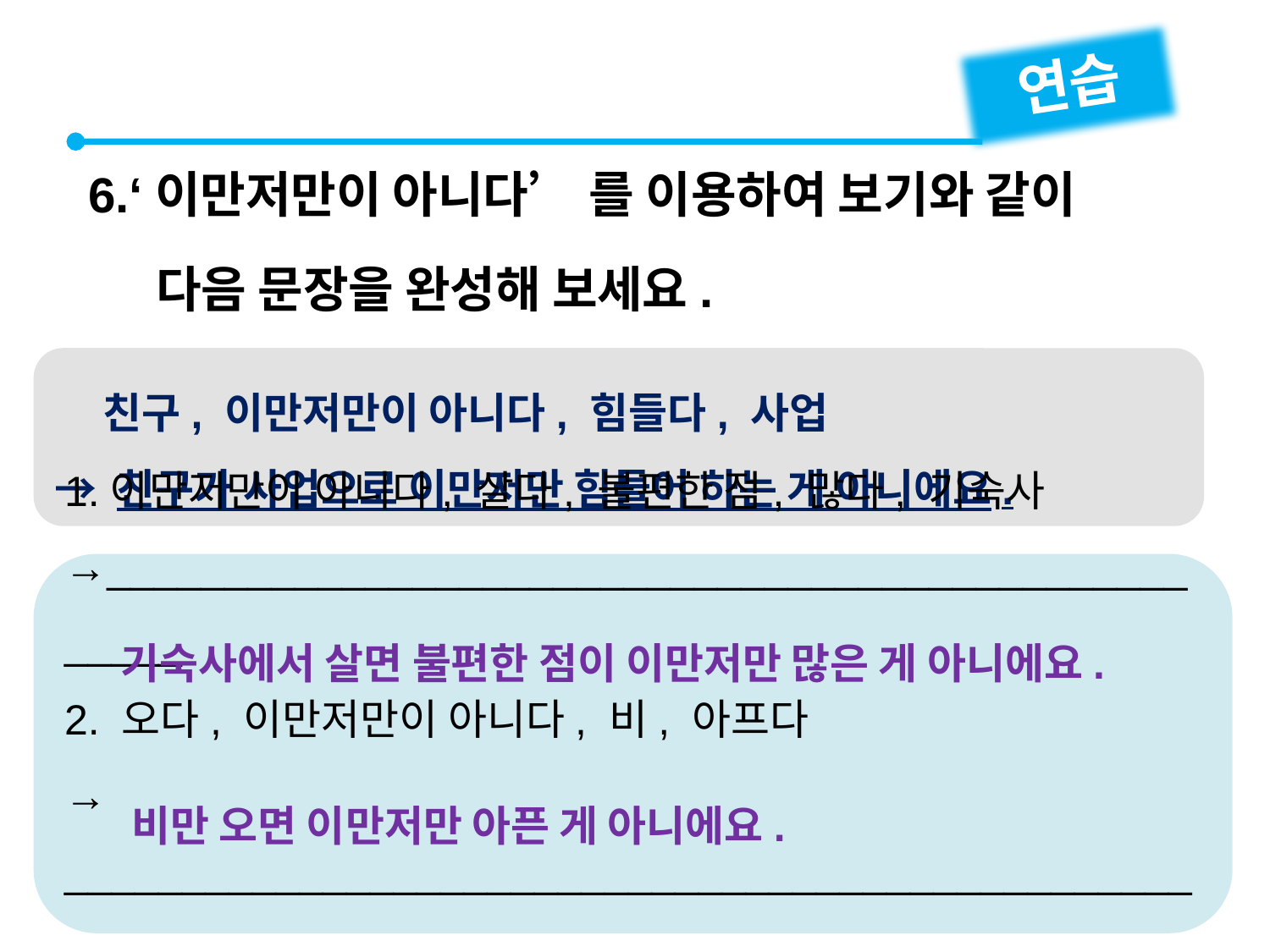

연습
6.‘이만저만이 아니다’ 를 이용하여 보기와 같이
     다음 문장을 완성해 보세요.
    친구, 이만저만이 아니다, 힘들다, 사업
→ 친구가 사업으로 이만저만 힘들어 하는 게 아니에요.
1.이만저만이 아니다, 살다, 불편한 점, 많다, 기숙사
→___________________________________________________
2. 오다, 이만저만이 아니다, 비, 아프다
→ ___________________________________________________

기숙사에서 살면 불편한 점이 이만저만 많은 게 아니에요.
비만 오면 이만저만 아픈 게 아니에요.